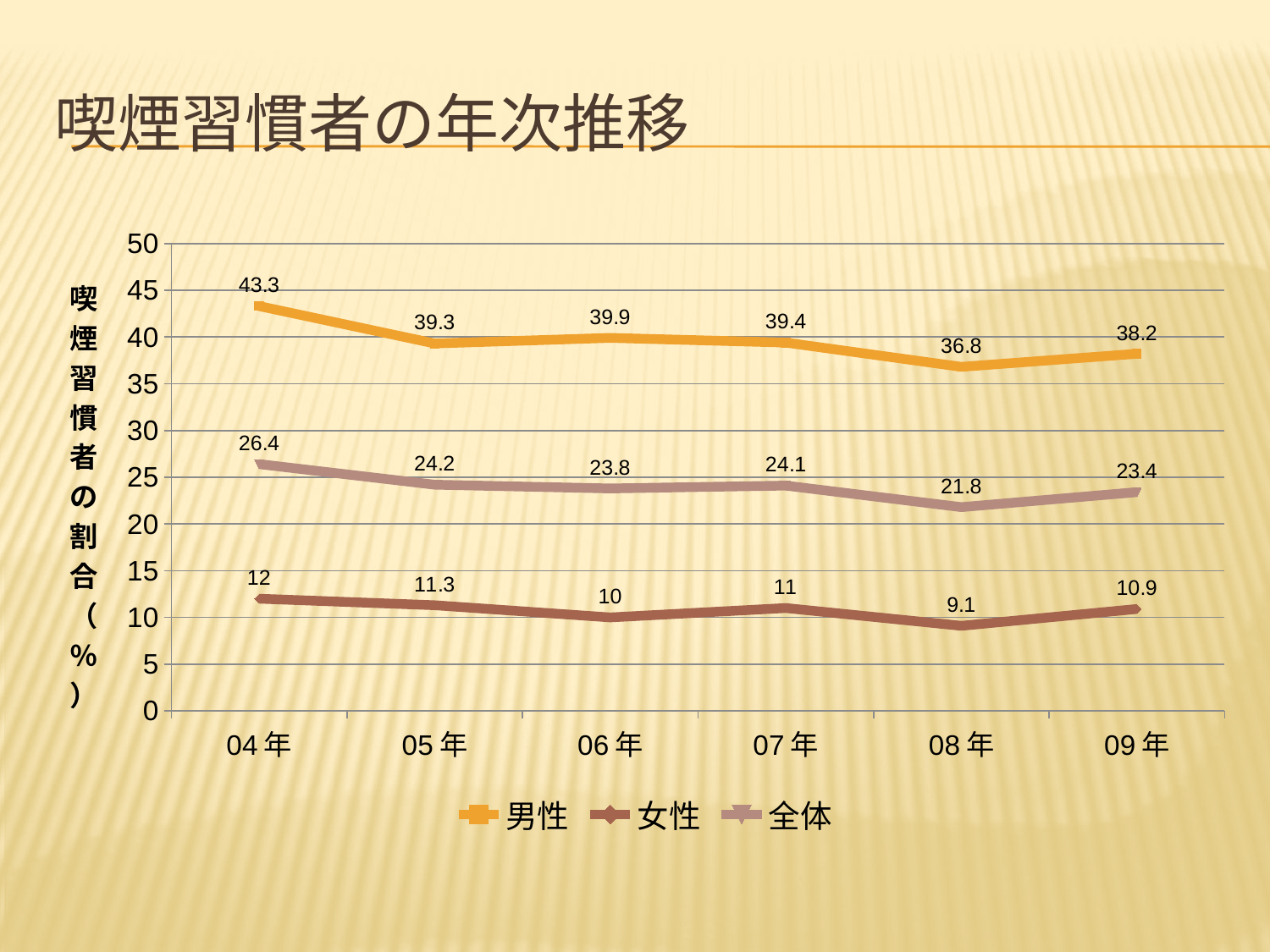

# 喫煙習慣者の年次推移

### Chart

| Category | 男性 | 女性 | 全体 |
|---|---|---|---|
| 04年 | 43.3 | 12.0 | 26.4 |
| 05年 | 39.3 | 11.3 | 24.2 |
| 06年 | 39.9 | 10.0 | 23.8 |
| 07年 | 39.4 | 11.0 | 24.1 |
| 08年 | 36.8 | 9.1 | 21.8 |
| 09年 | 38.2 | 10.9 | 23.4 |